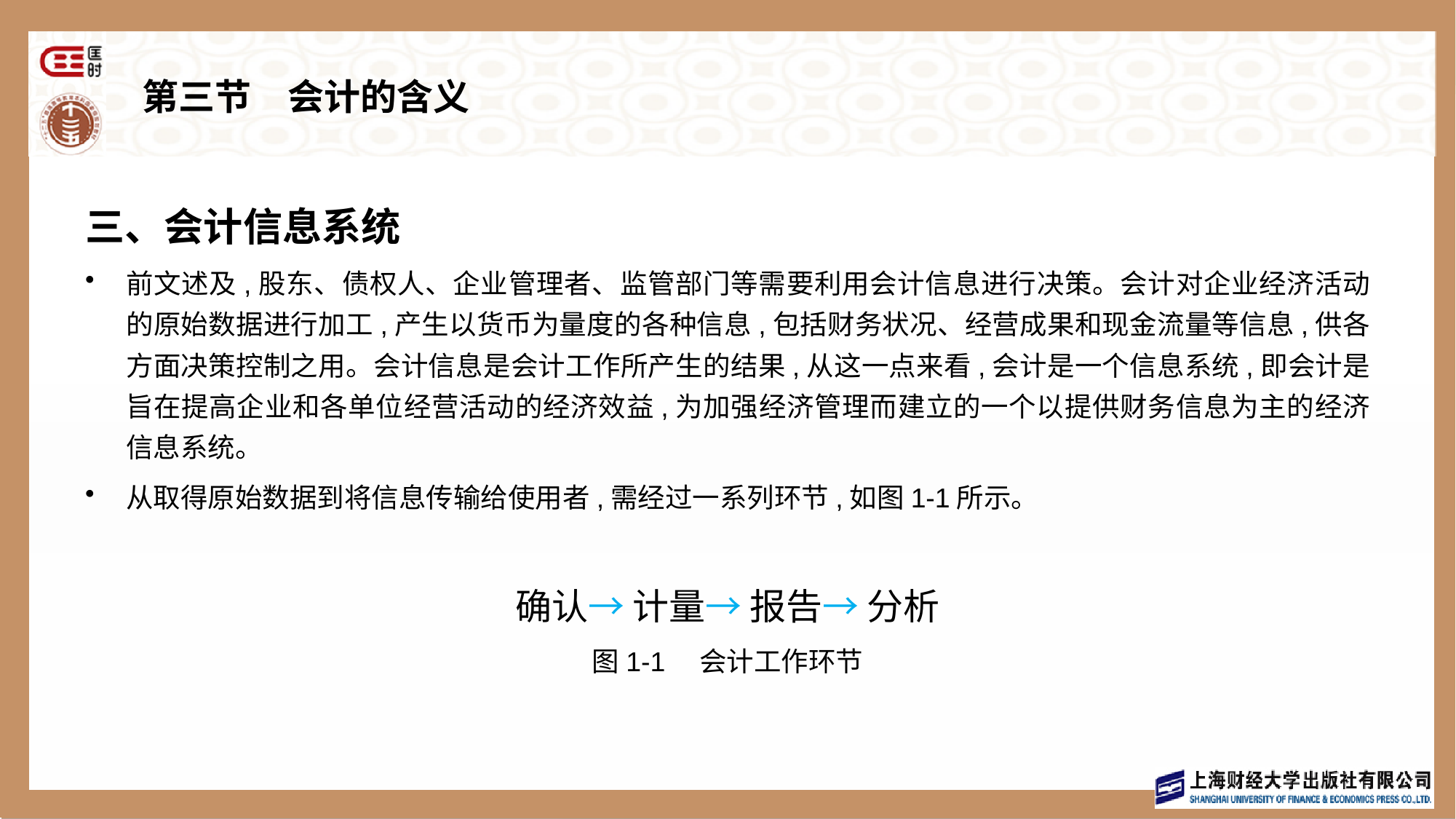

# 第三节　会计的含义
三、会计信息系统
前文述及,股东、债权人、企业管理者、监管部门等需要利用会计信息进行决策。会计对企业经济活动的原始数据进行加工,产生以货币为量度的各种信息,包括财务状况、经营成果和现金流量等信息,供各方面决策控制之用。会计信息是会计工作所产生的结果,从这一点来看,会计是一个信息系统,即会计是旨在提高企业和各单位经营活动的经济效益,为加强经济管理而建立的一个以提供财务信息为主的经济信息系统。
从取得原始数据到将信息传输给使用者,需经过一系列环节,如图1-1所示。

确认→ 计量→ 报告→ 分析
图1-1　会计工作环节